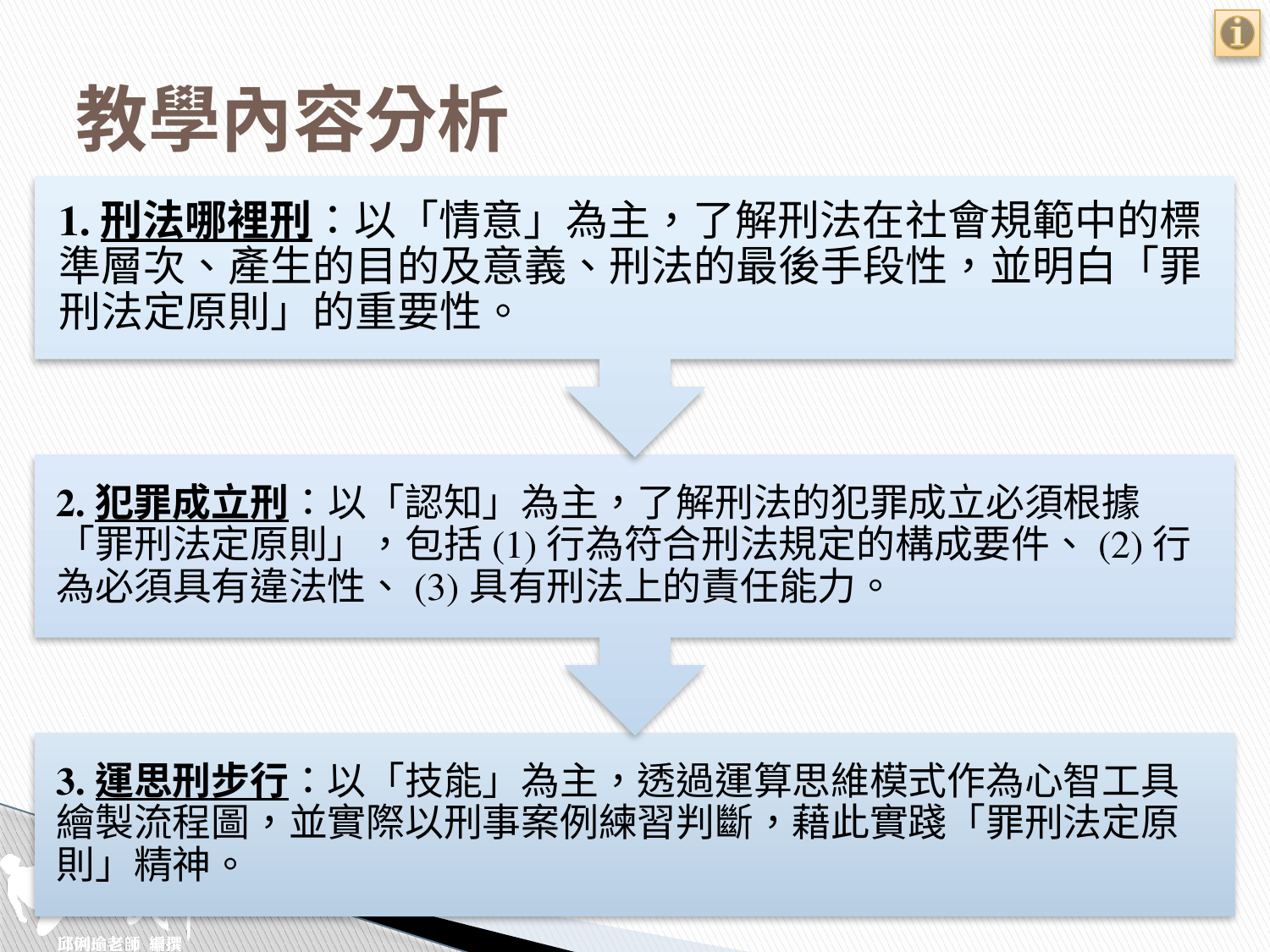

# 教學內容分析
3.運思刑步行：以「技能」為主，透過運算思維模式作為心智工具繪製流程圖，並實際以刑事案例練習判斷，藉此實踐「罪刑法定原則」精神。
2.犯罪成立刑：以「認知」為主，了解刑法的犯罪成立必須根據「罪刑法定原則」，包括(1)行為符合刑法規定的構成要件、(2)行為必須具有違法性、(3)具有刑法上的責任能力。
1.刑法哪裡刑：以「情意」為主，了解刑法在社會規範中的標準層次、產生的目的及意義、刑法的最後手段性，並明白「罪刑法定原則」的重要性。